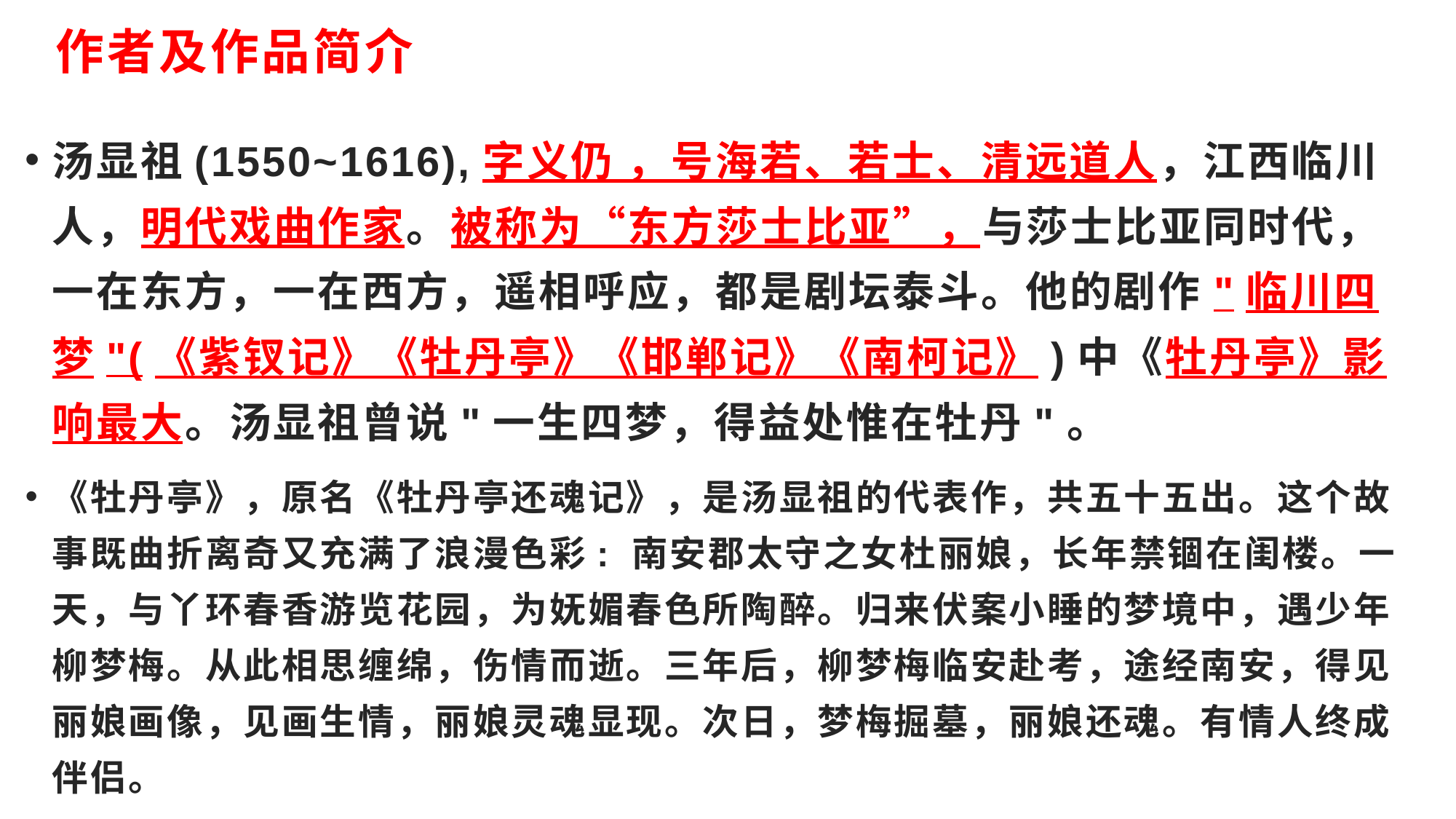

作者及作品简介
汤显祖(1550~1616),字义仍 ，号海若、若士、清远道人，江西临川人，明代戏曲作家。被称为“东方莎士比亚”，与莎士比亚同时代，一在东方，一在西方，遥相呼应，都是剧坛泰斗。他的剧作"临川四梦"(《紫钗记》《牡丹亭》《邯郸记》《南柯记》)中《牡丹亭》影响最大。汤显祖曾说"一生四梦，得益处惟在牡丹"。
《牡丹亭》，原名《牡丹亭还魂记》，是汤显祖的代表作，共五十五出。这个故事既曲折离奇又充满了浪漫色彩: 南安郡太守之女杜丽娘，长年禁锢在闺楼。一天，与丫环春香游览花园，为妩媚春色所陶醉。归来伏案小睡的梦境中，遇少年柳梦梅。从此相思缠绵，伤情而逝。三年后，柳梦梅临安赴考，途经南安，得见丽娘画像，见画生情，丽娘灵魂显现。次日，梦梅掘墓，丽娘还魂。有情人终成伴侣。